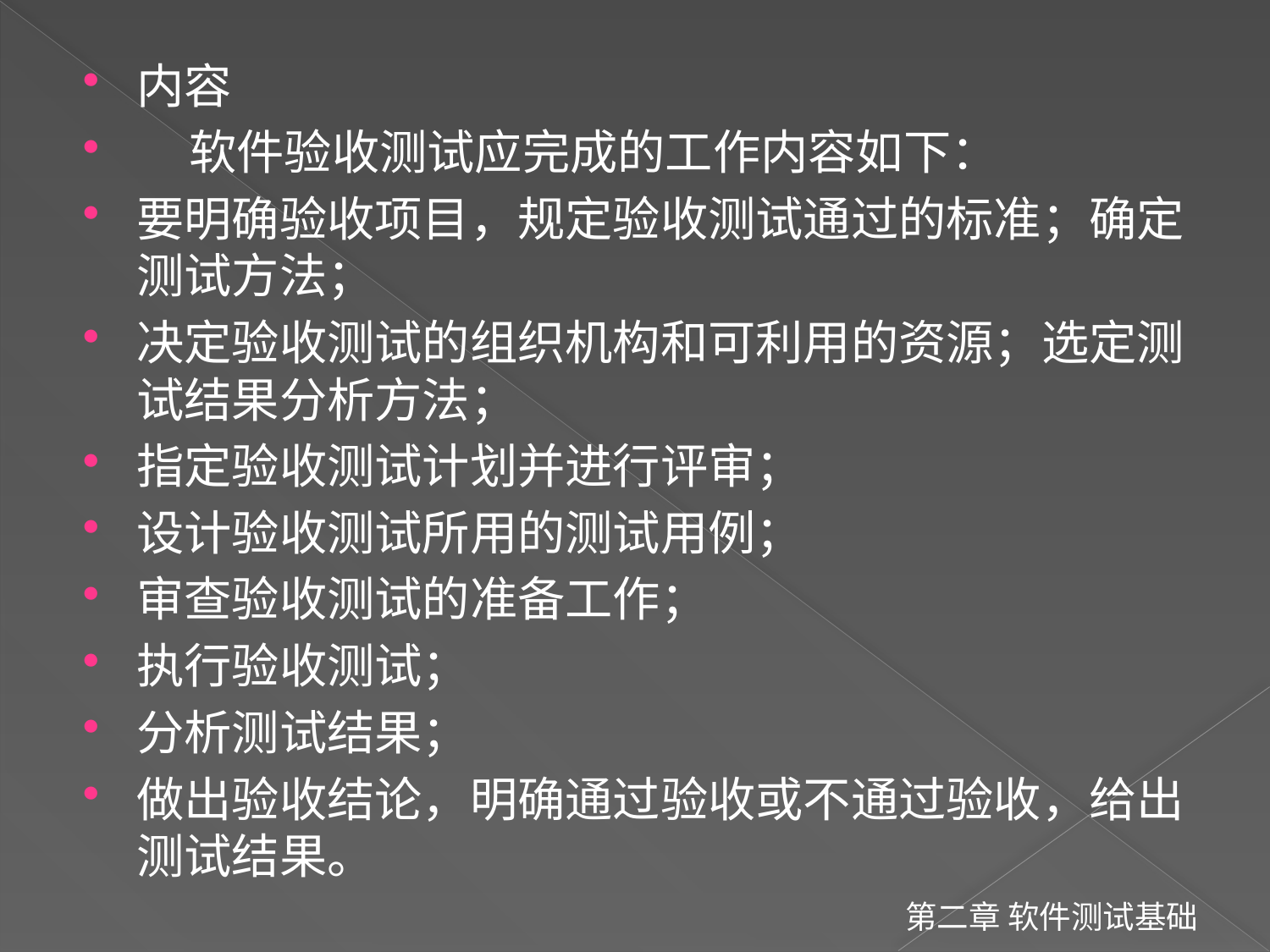

内容
    软件验收测试应完成的工作内容如下：
要明确验收项目，规定验收测试通过的标准；确定测试方法；
决定验收测试的组织机构和可利用的资源；选定测试结果分析方法；
指定验收测试计划并进行评审；
设计验收测试所用的测试用例；
审查验收测试的准备工作；
执行验收测试；
分析测试结果；
做出验收结论，明确通过验收或不通过验收，给出测试结果。